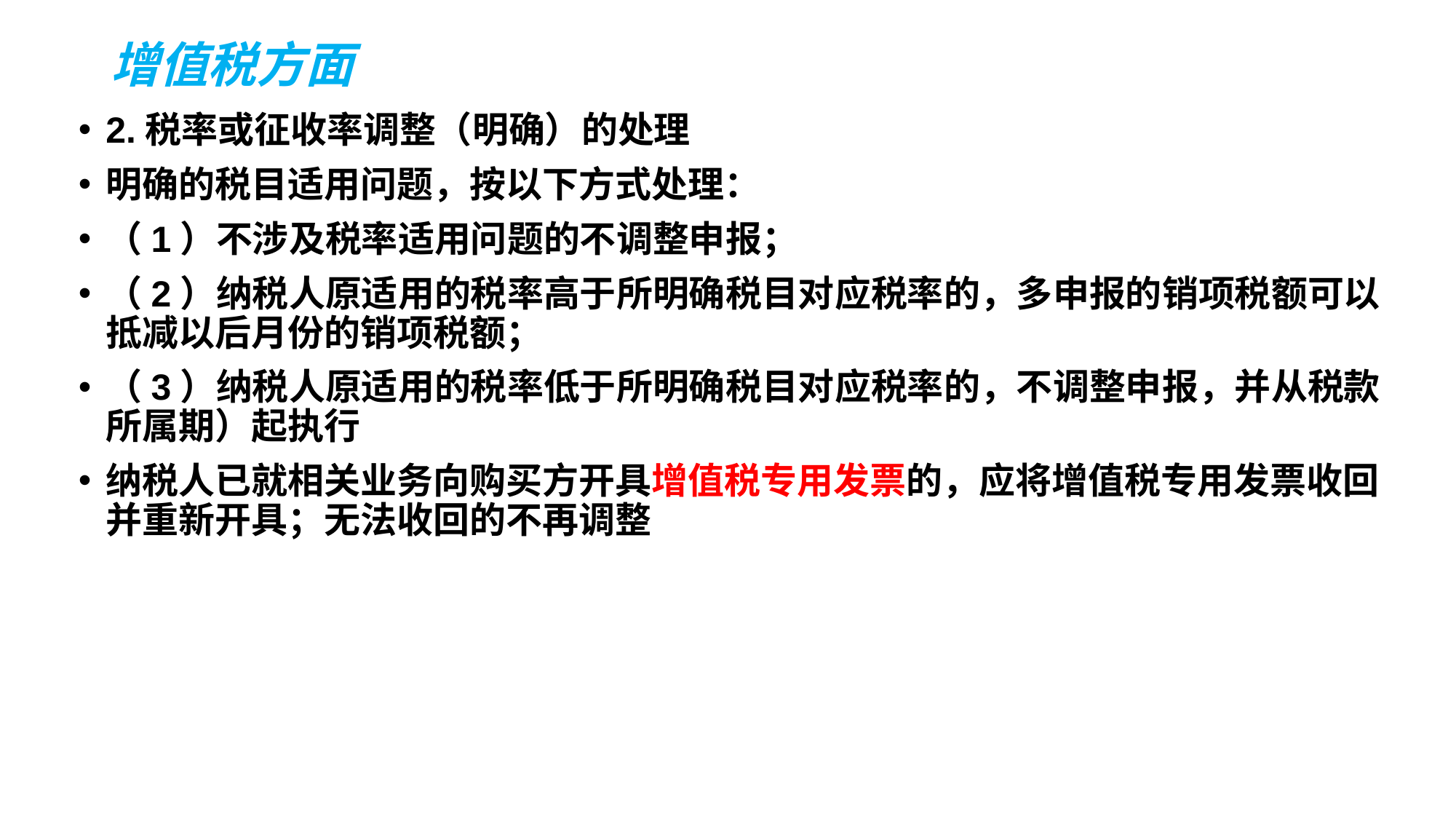

# 增值税方面
2.税率或征收率调整（明确）的处理
明确的税目适用问题，按以下方式处理：
（1）不涉及税率适用问题的不调整申报；
（2）纳税人原适用的税率高于所明确税目对应税率的，多申报的销项税额可以抵减以后月份的销项税额；
（3）纳税人原适用的税率低于所明确税目对应税率的，不调整申报，并从税款所属期）起执行
纳税人已就相关业务向购买方开具增值税专用发票的，应将增值税专用发票收回并重新开具；无法收回的不再调整